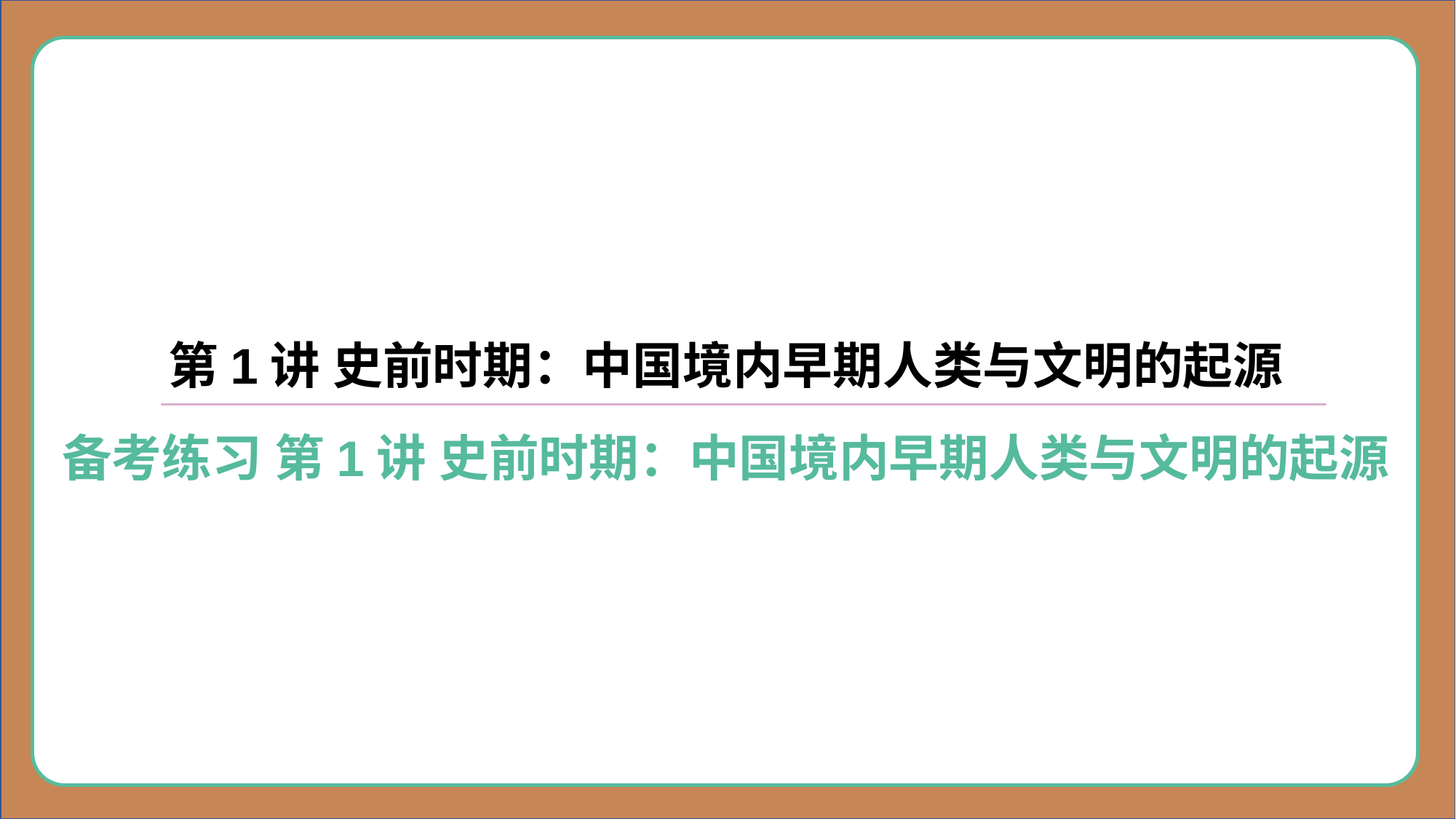

第1讲 史前时期：中国境内早期人类与文明的起源
备考练习 第1讲 史前时期：中国境内早期人类与文明的起源